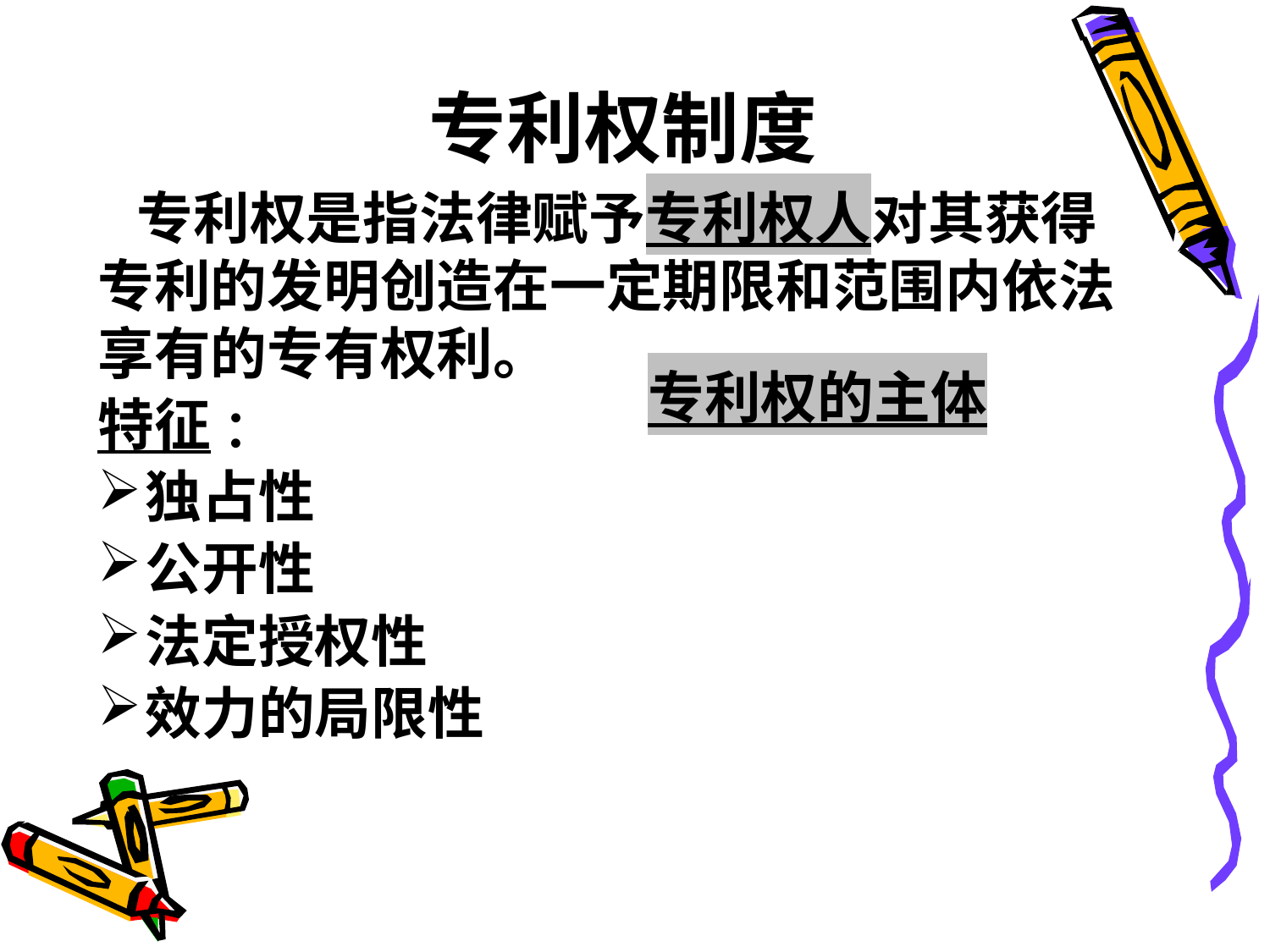

# 专利权制度
  专利权是指法律赋予专利权人对其获得专利的发明创造在一定期限和范围内依法享有的专有权利。
特征:
独占性
公开性
法定授权性
效力的局限性
专利权的主体